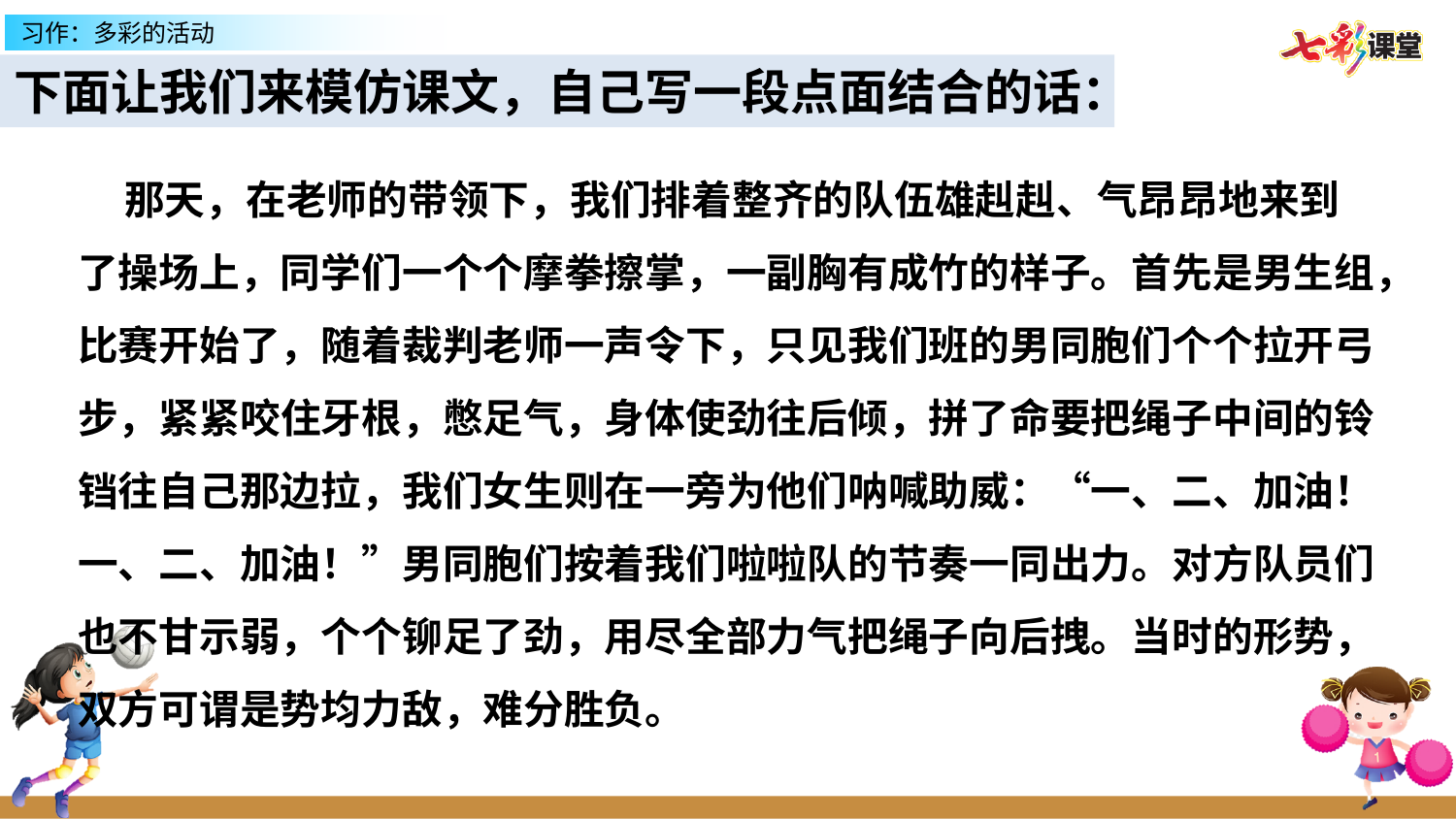

下面让我们来模仿课文，自己写一段点面结合的话：
    那天，在老师的带领下，我们排着整齐的队伍雄赳赳、气昂昂地来到了操场上，同学们一个个摩拳擦掌，一副胸有成竹的样子。首先是男生组，比赛开始了，随着裁判老师一声令下，只见我们班的男同胞们个个拉开弓步，紧紧咬住牙根，憋足气，身体使劲往后倾，拼了命要把绳子中间的铃铛往自己那边拉，我们女生则在一旁为他们呐喊助威：“一、二、加油！一、二、加油！”男同胞们按着我们啦啦队的节奏一同出力。对方队员们也不甘示弱，个个铆足了劲，用尽全部力气把绳子向后拽。当时的形势，双方可谓是势均力敌，难分胜负。